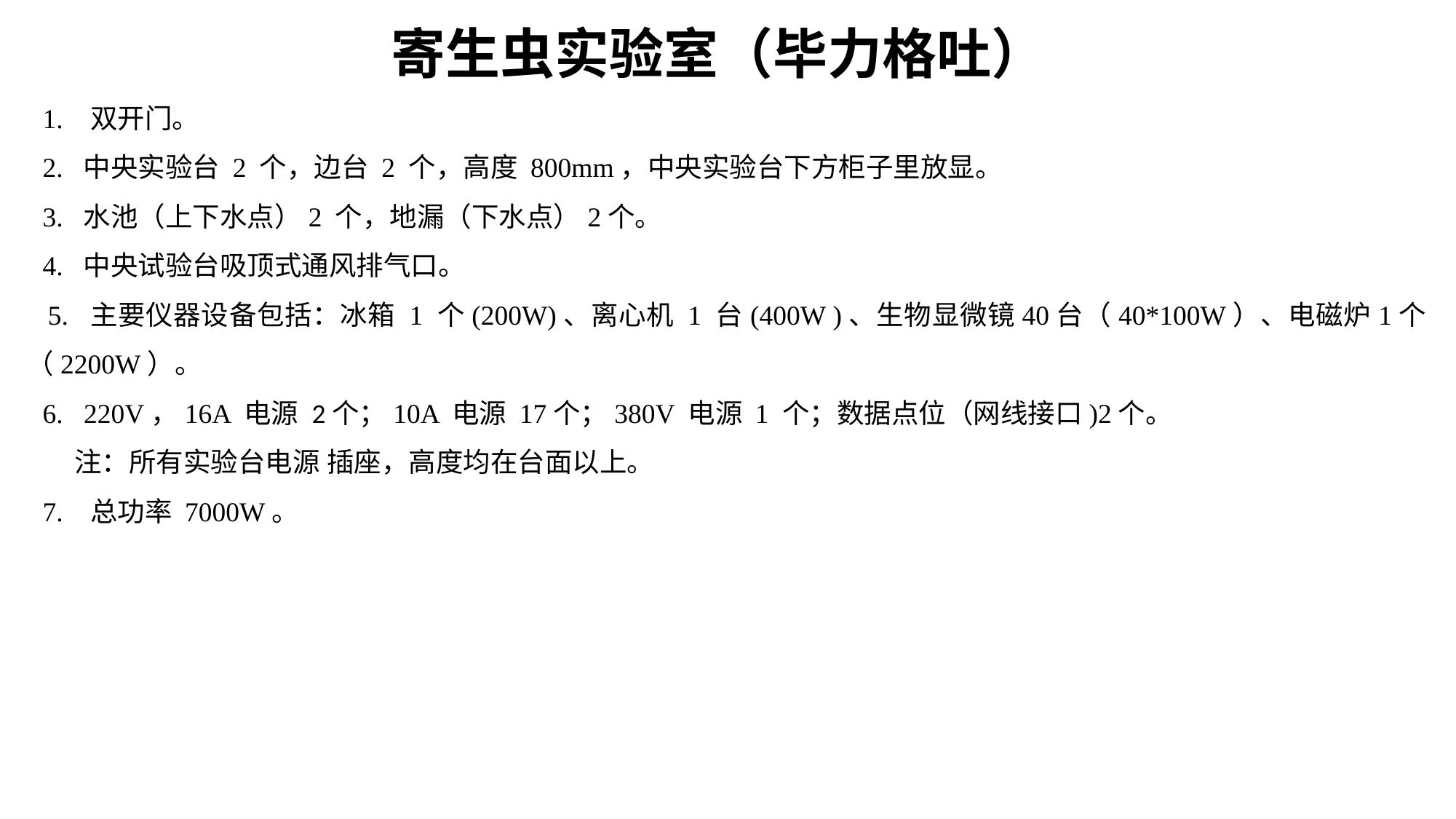

寄生虫实验室（毕力格吐）
1.   双开门。
2.  中央实验台 2 个，边台 2 个，高度 800mm，中央实验台下方柜子里放显。
3.  水池（上下水点）2 个，地漏（下水点）2个。
4.  中央试验台吸顶式通风排气口。
     5.  主要仪器设备包括：冰箱 1 个(200W)、离心机 1 台(400W )、生物显微镜40台（40*100W）、电磁炉1个（2200W）。
6.   220V，16A 电源 2个；10A 电源 17个；380V 电源 1 个；数据点位（网线接口)2个。
注：所有实验台电源 插座，高度均在台面以上。
7.   总功率 7000W。